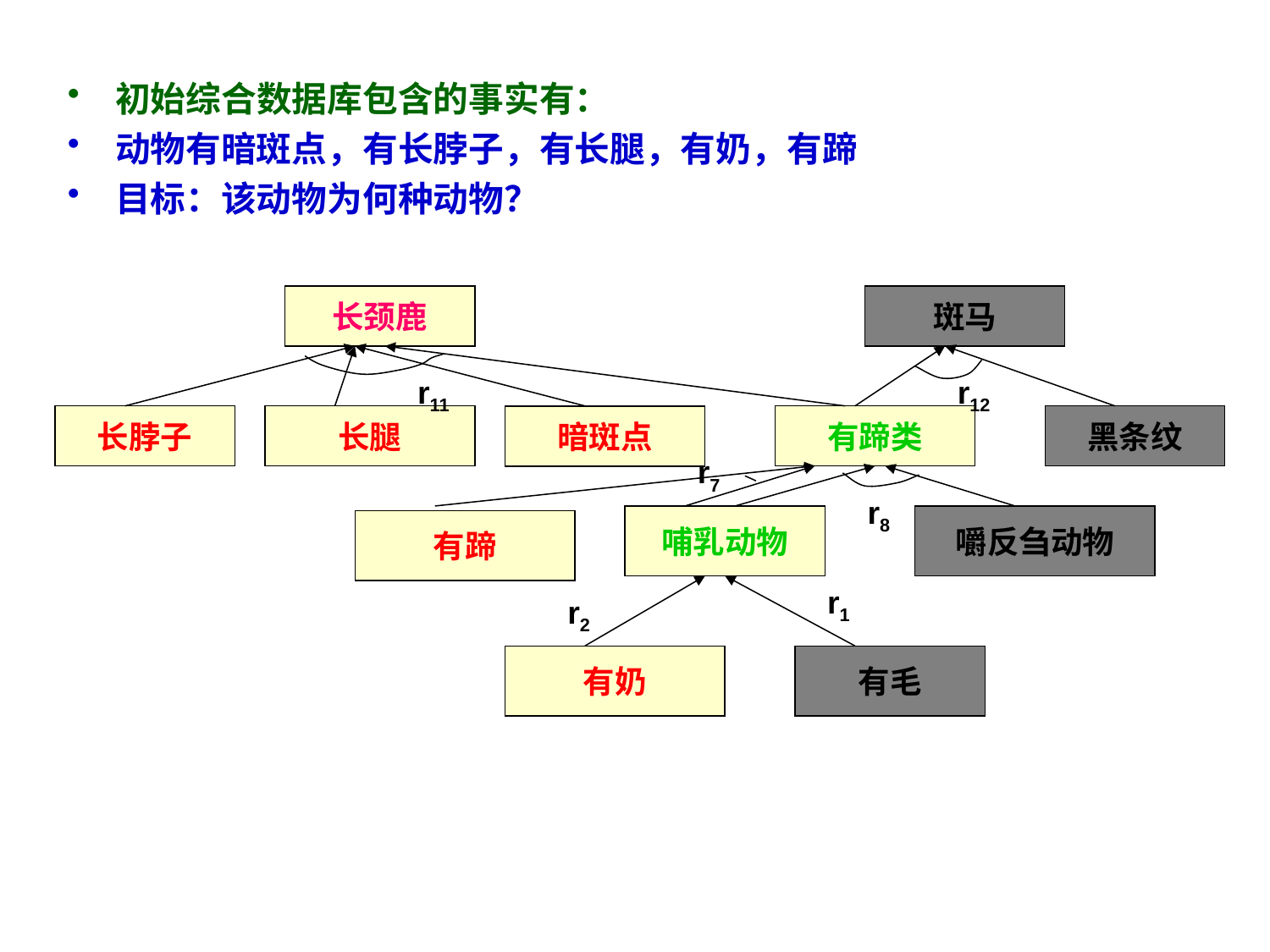

初始综合数据库包含的事实有：
动物有暗斑点，有长脖子，有长腿，有奶，有蹄
目标：该动物为何种动物？
长颈鹿
斑马

r11
r12
长脖子
长腿
有蹄类
黑条纹
暗斑点
r7

r8
哺乳动物
嚼反刍动物
有蹄

r1
r2
有奶
有毛